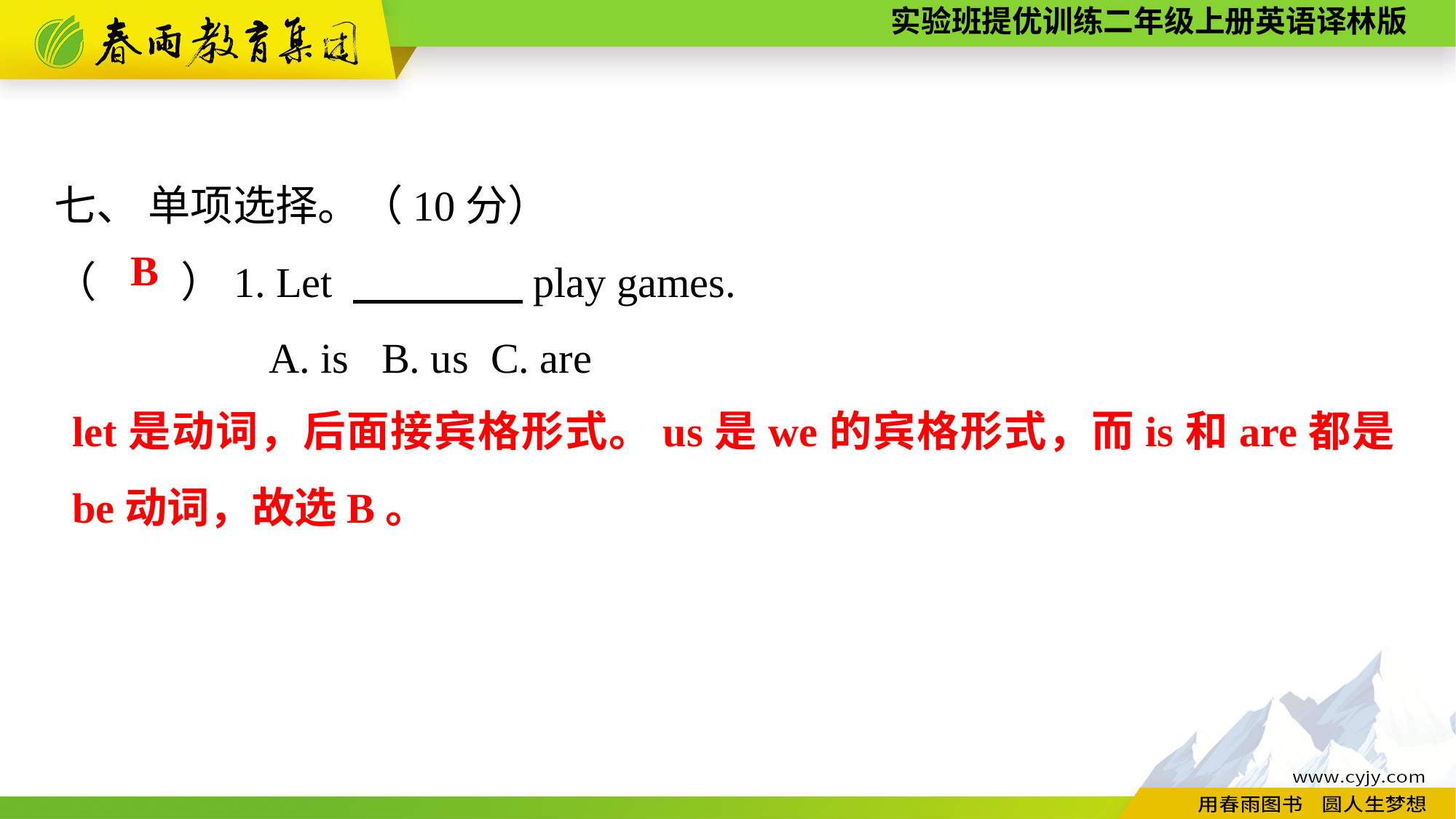

七、 单项选择。（10分）
（　　）1. Let 　　　　play games.
A. is	B. us	C. are
B
let是动词，后面接宾格形式。us是we的宾格形式，而is和are都是be动词，故选B。